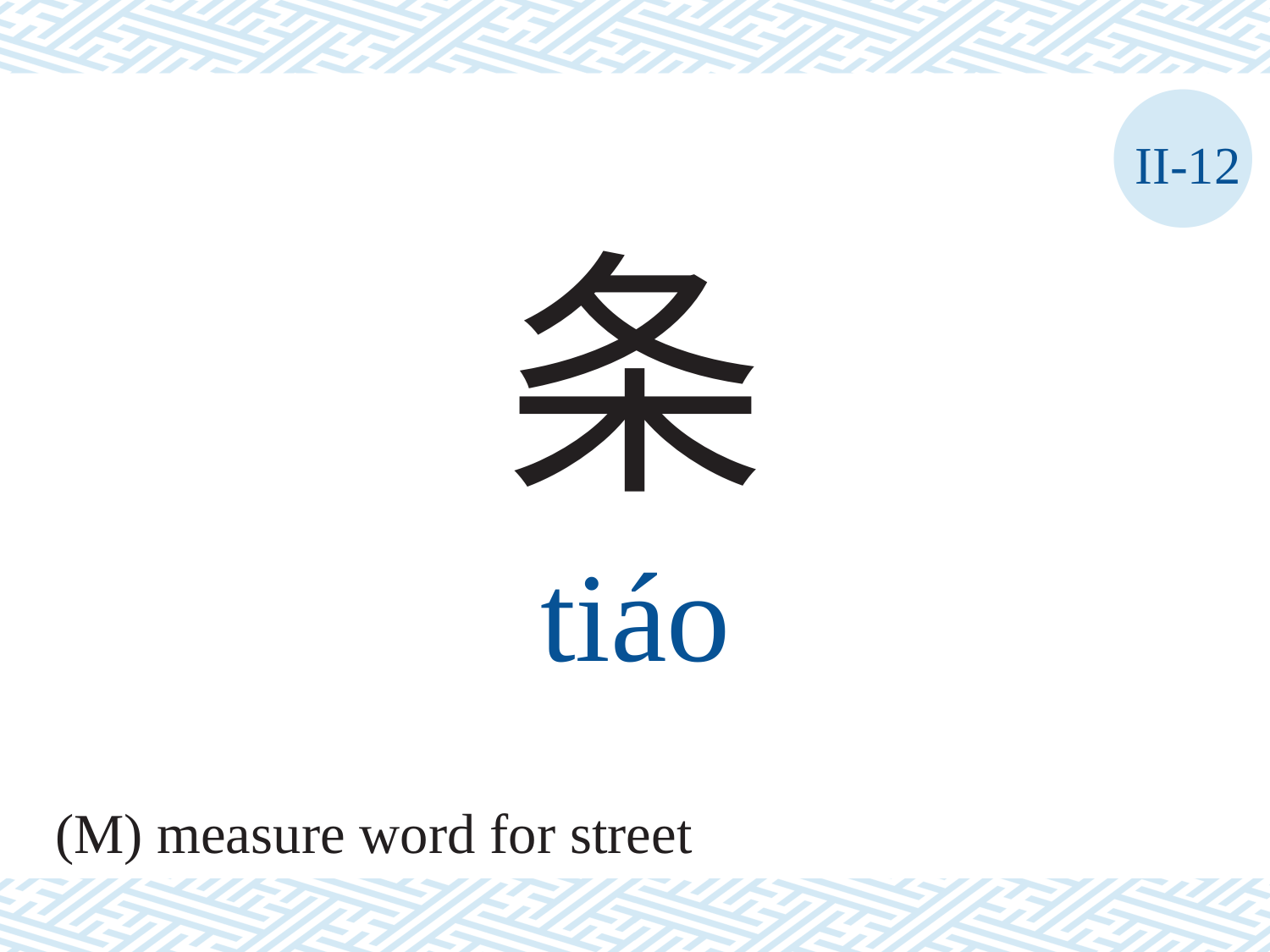

II-12
条
tiáo
(M) measure word for street